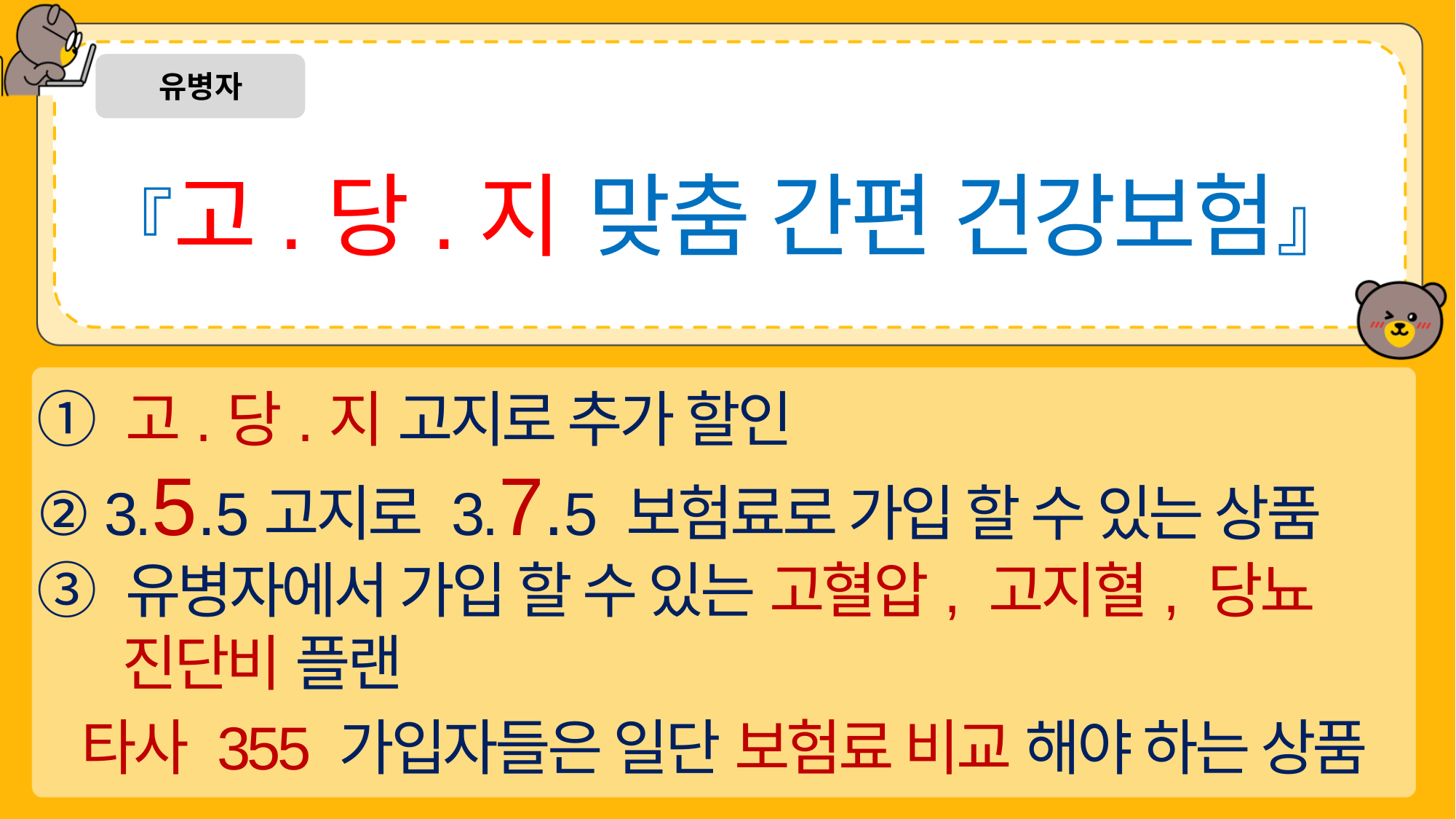

유병자
『고.당.지 맞춤 간편 건강보험』
① 고.당.지 고지로 추가 할인
② 3.5.5고지로 3.7.5 보험료로 가입 할 수 있는 상품
③ 유병자에서 가입 할 수 있는 고혈압, 고지혈, 당뇨
     진단비 플랜
타사 355 가입자들은 일단 보험료 비교 해야 하는 상품